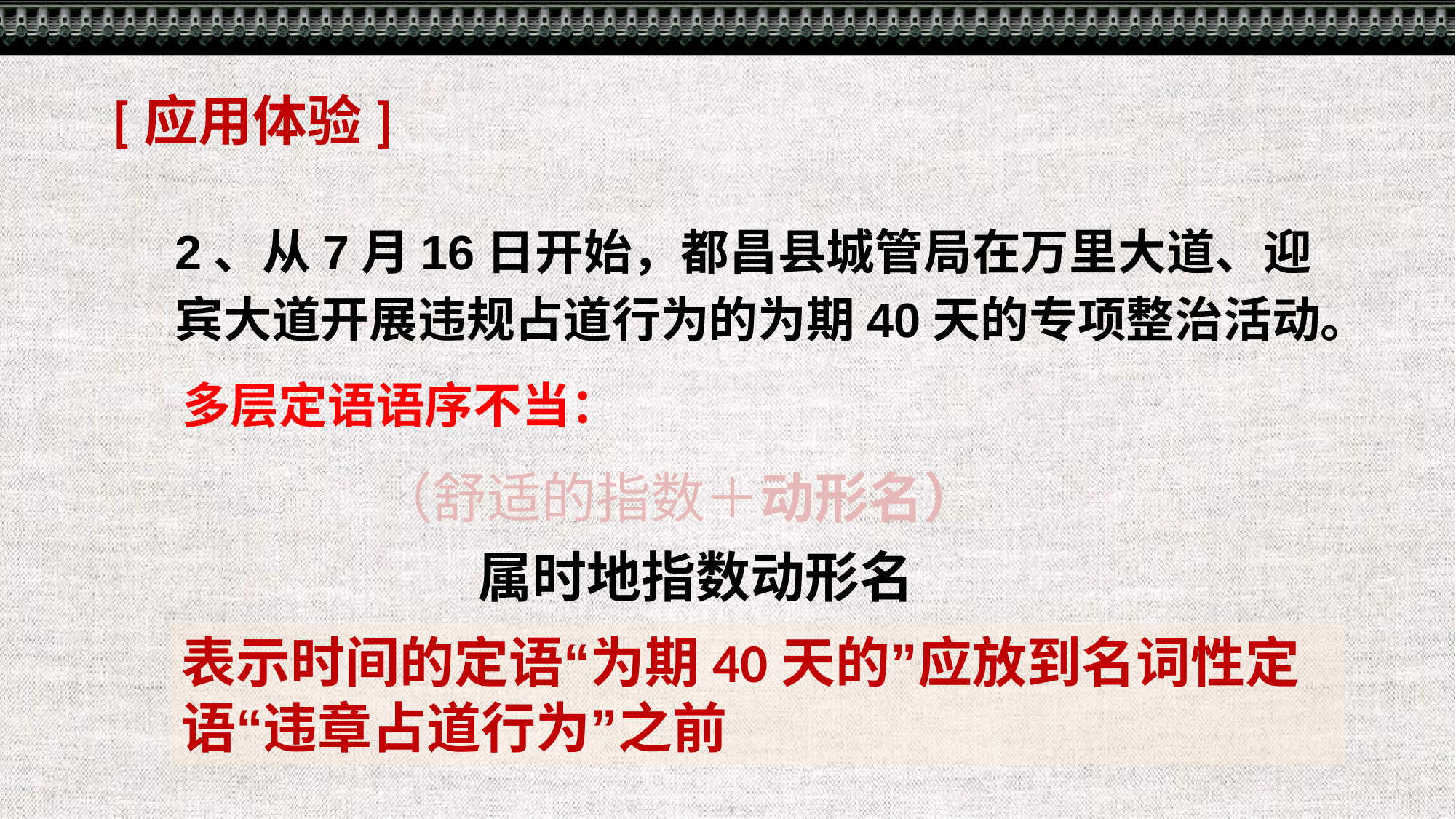

[应用体验]
2、从7月16日开始，都昌县城管局在万里大道、迎宾大道开展违规占道行为的为期40天的专项整治活动。
多层定语语序不当：
（舒适的指数＋动形名）
属时地指数动形名
表示时间的定语“为期40天的”应放到名词性定语“违章占道行为”之前